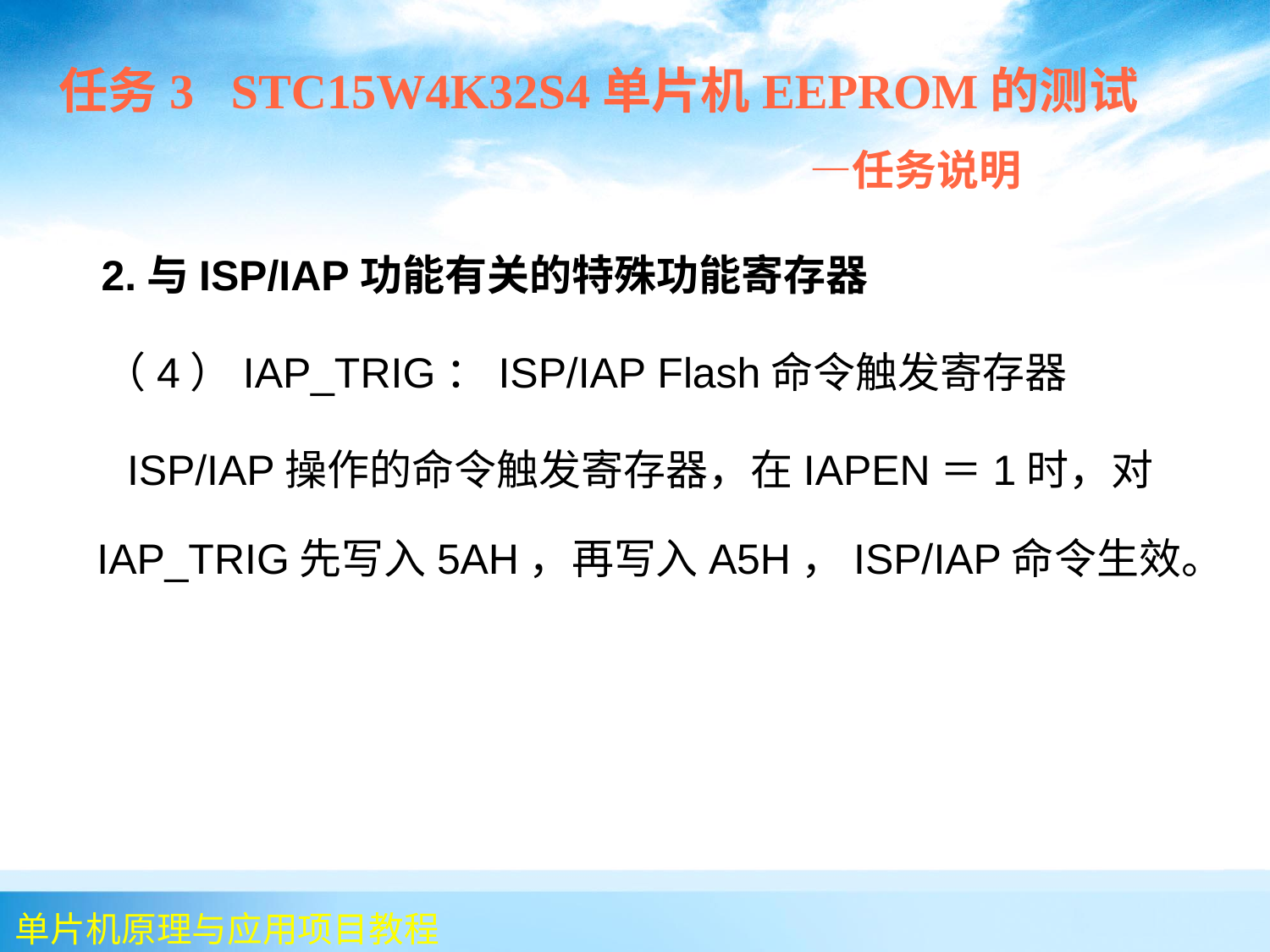

任务3   STC15W4K32S4单片机EEPROM的测试
                                                                     —任务说明
    2.与ISP/IAP功能有关的特殊功能寄存器
    （4）IAP_TRIG：ISP/IAP Flash命令触发寄存器
      ISP/IAP操作的命令触发寄存器，在IAPEN＝1时，对IAP_TRIG先写入5AH，再写入A5H，ISP/IAP命令生效。